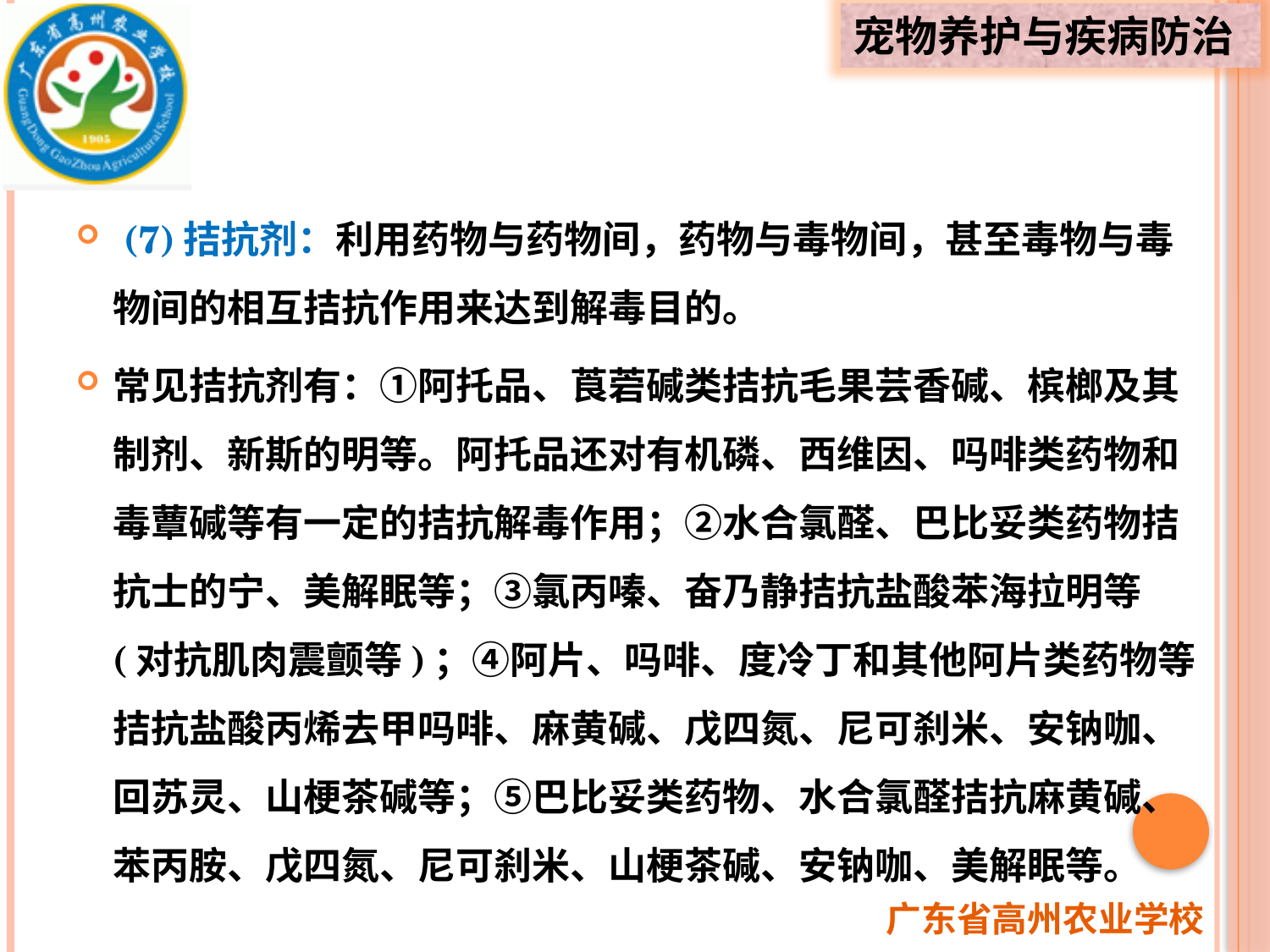

(7)拮抗剂：利用药物与药物间，药物与毒物间，甚至毒物与毒物间的相互拮抗作用来达到解毒目的。
常见拮抗剂有：①阿托品、莨菪碱类拮抗毛果芸香碱、槟榔及其制剂、新斯的明等。阿托品还对有机磷、西维因、吗啡类药物和毒蕈碱等有一定的拮抗解毒作用；②水合氯醛、巴比妥类药物拮抗士的宁、美解眠等；③氯丙嗪、奋乃静拮抗盐酸苯海拉明等 (对抗肌肉震颤等)；④阿片、吗啡、度冷丁和其他阿片类药物等拮抗盐酸丙烯去甲吗啡、麻黄碱、戊四氮、尼可刹米、安钠咖、回苏灵、山梗茶碱等；⑤巴比妥类药物、水合氯醛拮抗麻黄碱、苯丙胺、戊四氮、尼可刹米、山梗茶碱、安钠咖、美解眠等。